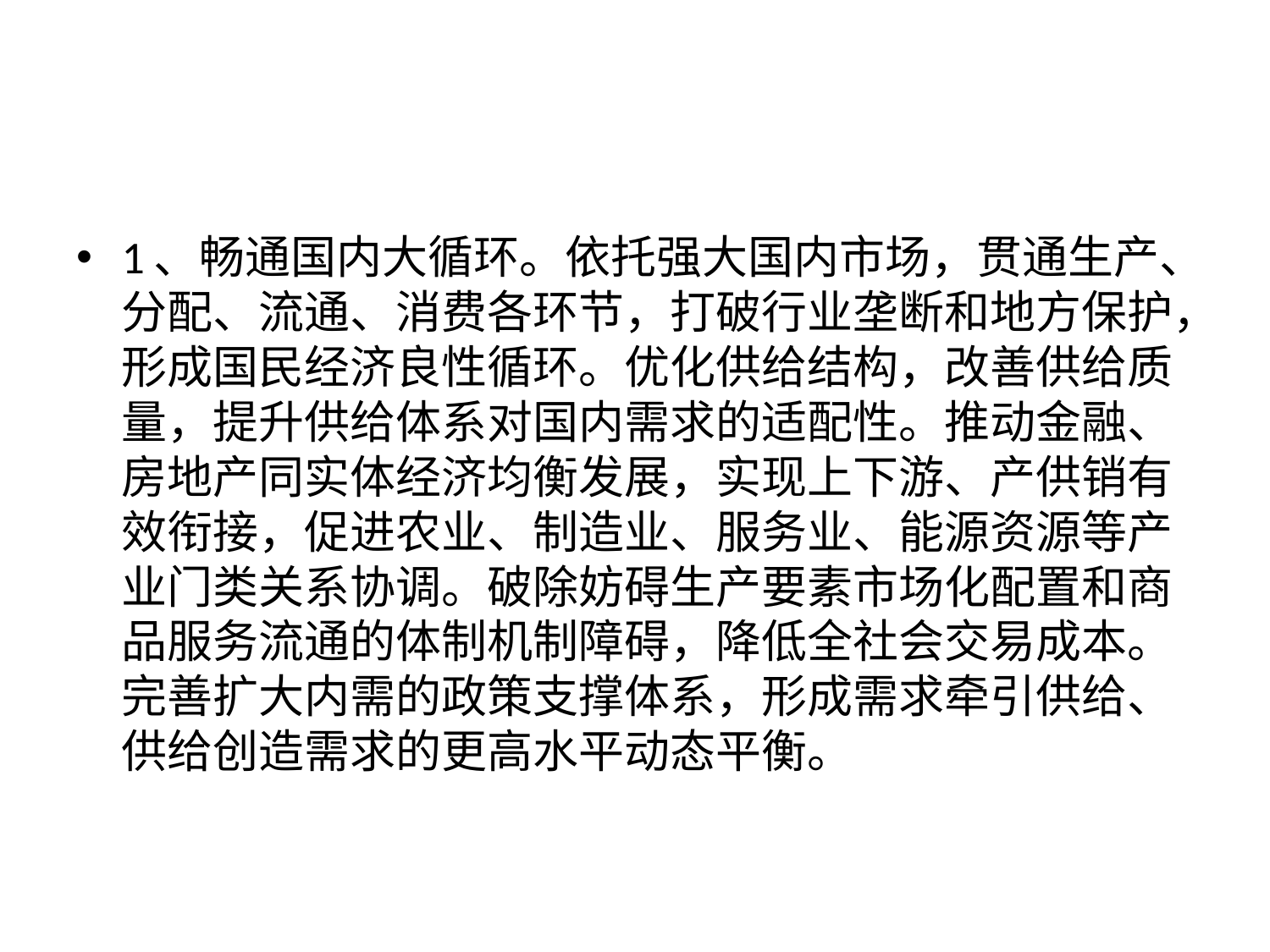

#
1、畅通国内大循环。依托强大国内市场，贯通生产、分配、流通、消费各环节，打破行业垄断和地方保护，形成国民经济良性循环。优化供给结构，改善供给质量，提升供给体系对国内需求的适配性。推动金融、房地产同实体经济均衡发展，实现上下游、产供销有效衔接，促进农业、制造业、服务业、能源资源等产业门类关系协调。破除妨碍生产要素市场化配置和商品服务流通的体制机制障碍，降低全社会交易成本。完善扩大内需的政策支撑体系，形成需求牵引供给、供给创造需求的更高水平动态平衡。